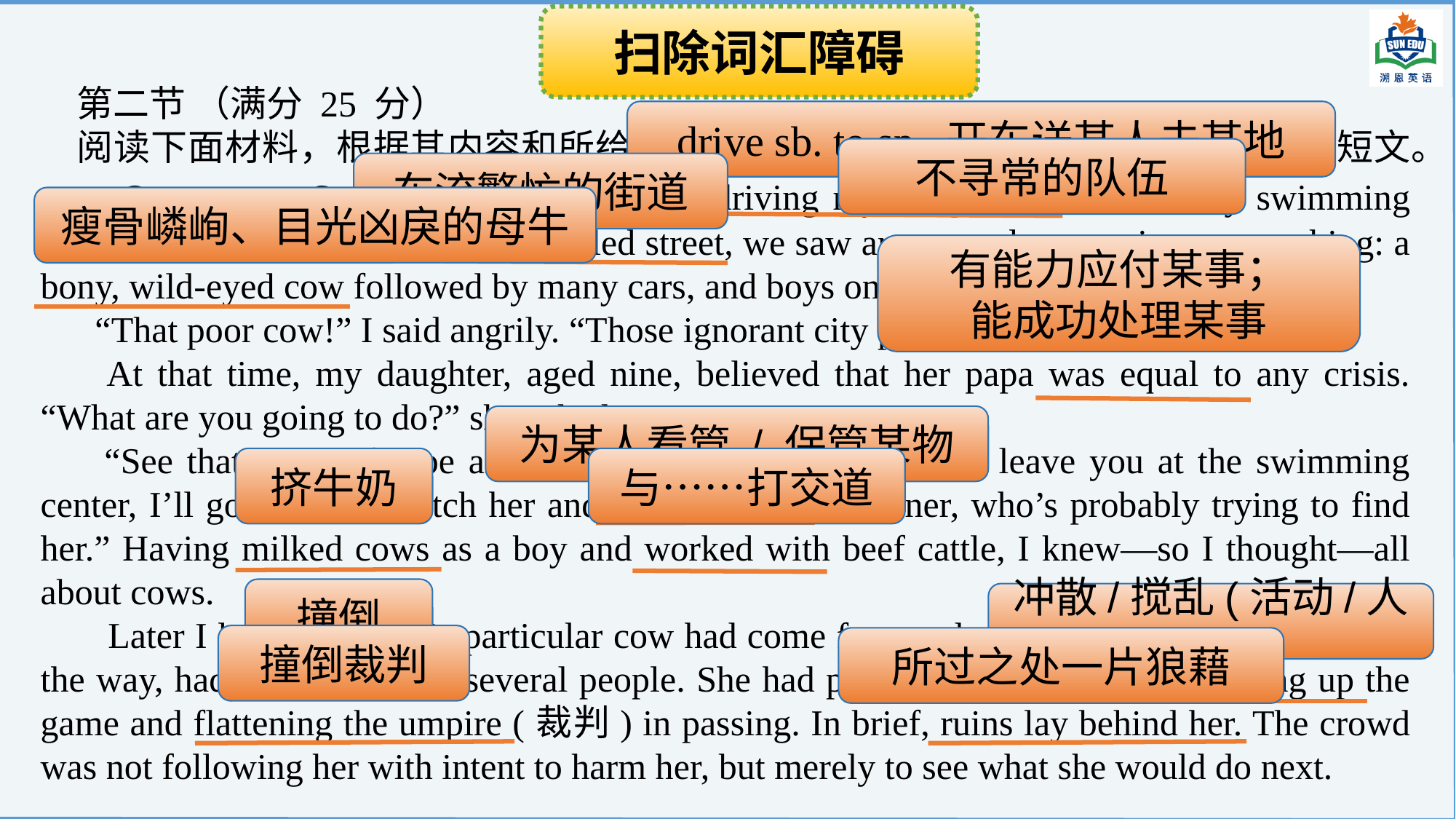

扫除词汇障碍
第二节 （满分 25 分）
阅读下面材料，根据其内容和所给段落开头语续写两段，使之构成一篇完整的短文。
   On a sunny Saturday afternoon, I was driving my daughter to her weekly swimming lesson. As we came to a heavily traveled street, we saw an unusual procession approaching: a bony, wild-eyed cow followed by many cars, and boys on bicycles and on foot.
  “That poor cow!” I said angrily. “Those ignorant city people are frightening her.”
  At that time, my daughter, aged nine, believed that her papa was equal to any crisis. “What are you going to do?” she asked
  “See that piece of rope around her neck?” I said. “After I leave you at the swimming center, I’ll go back and catch her and hold her for her owner, who’s probably trying to find her.” Having milked cows as a boy and worked with beef cattle, I knew—so I thought—all about cows.
   Later I learned that this particular cow had come from at least seven miles away and, on the way, had knocked down several people. She had passed a baseball field, breaking up the game and flattening the umpire (裁判) in passing. In brief, ruins lay behind her. The crowd was not following her with intent to harm her, but merely to see what she would do next.
drive sb. to sp. 开车送某人去某地
不寻常的队伍
车流繁忙的街道
瘦骨嶙峋、目光凶戾的母牛
有能力应付某事；
能成功处理某事
为某人看管 / 保管某物
挤牛奶
与……打交道
撞倒
冲散/搅乱(活动/人群)
撞倒裁判
所过之处一片狼藉